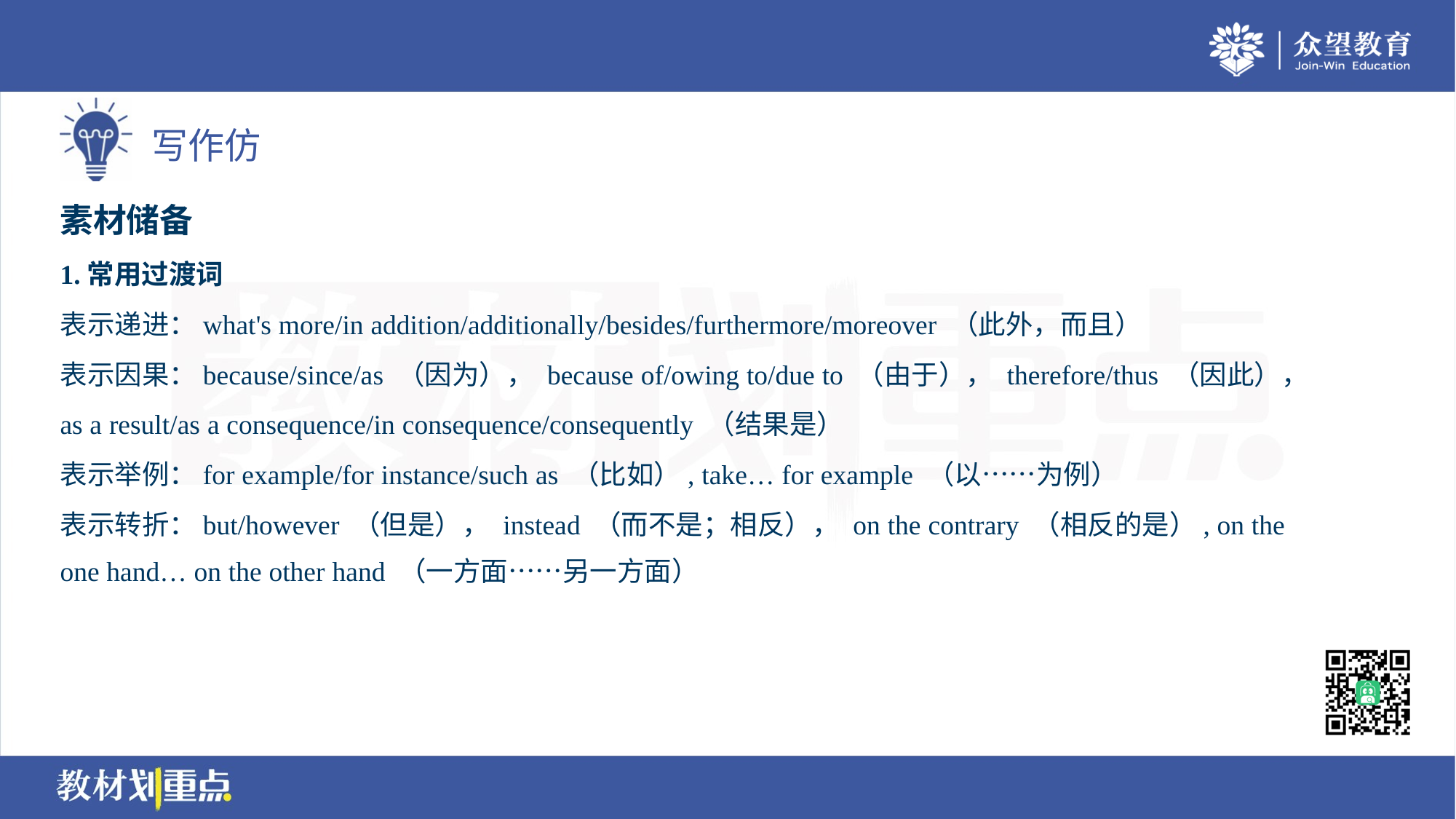

素材储备
1.常用过渡词
表示递进：what's more/in addition/additionally/besides/furthermore/moreover （此外，而且）
表示因果：because/since/as （因为）， because of/owing to/due to （由于）， therefore/thus （因此），
as a result/as a consequence/in consequence/consequently （结果是）
表示举例：for example/for instance/such as （比如）, take… for example （以……为例）
表示转折：but/however （但是）， instead （而不是；相反）， on the contrary （相反的是）, on the
one hand… on the other hand （一方面……另一方面）